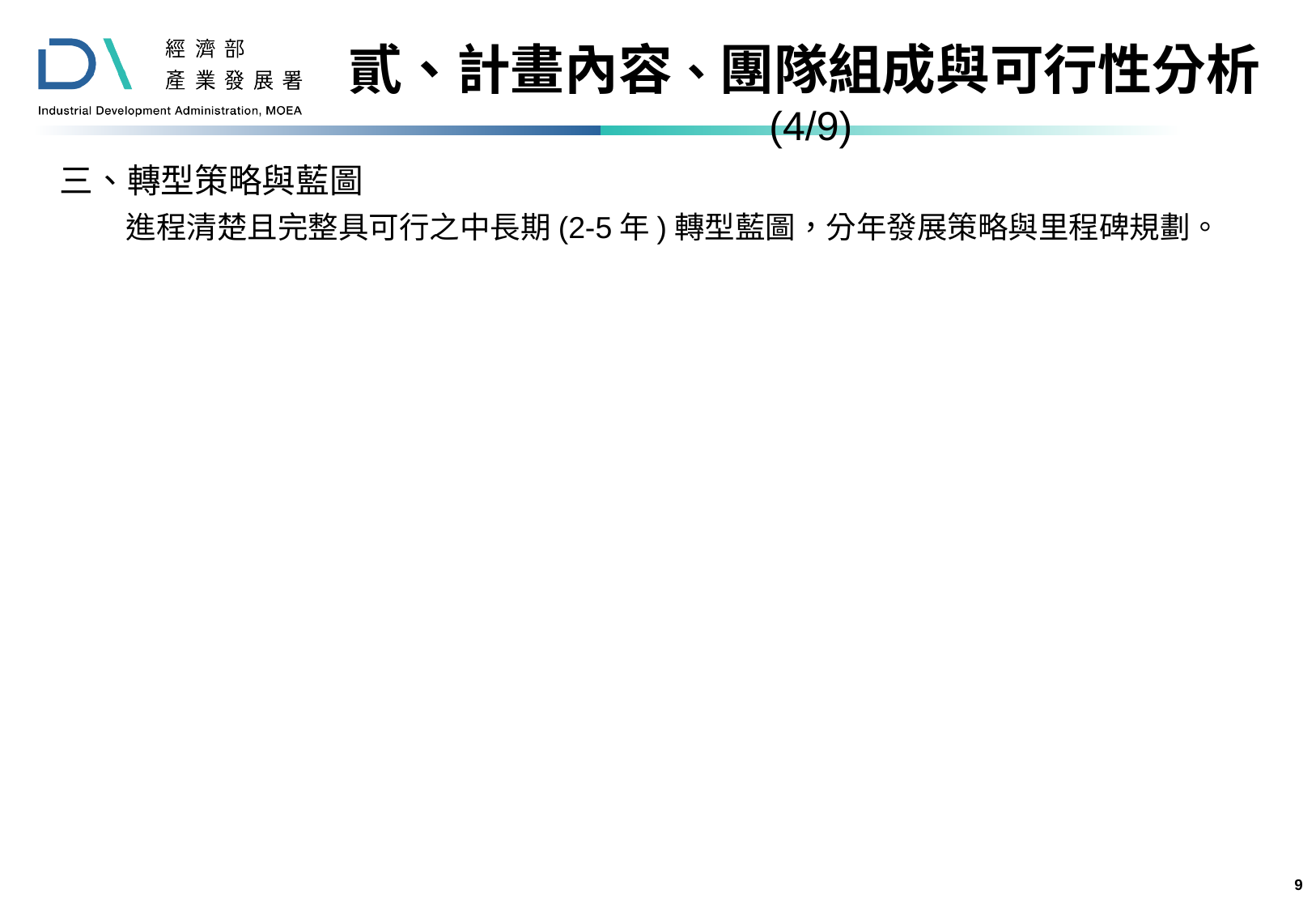

貳、計畫內容、團隊組成與可行性分析(4/9)
三、轉型策略與藍圖
進程清楚且完整具可行之中長期(2-5年)轉型藍圖，分年發展策略與里程碑規劃。
9